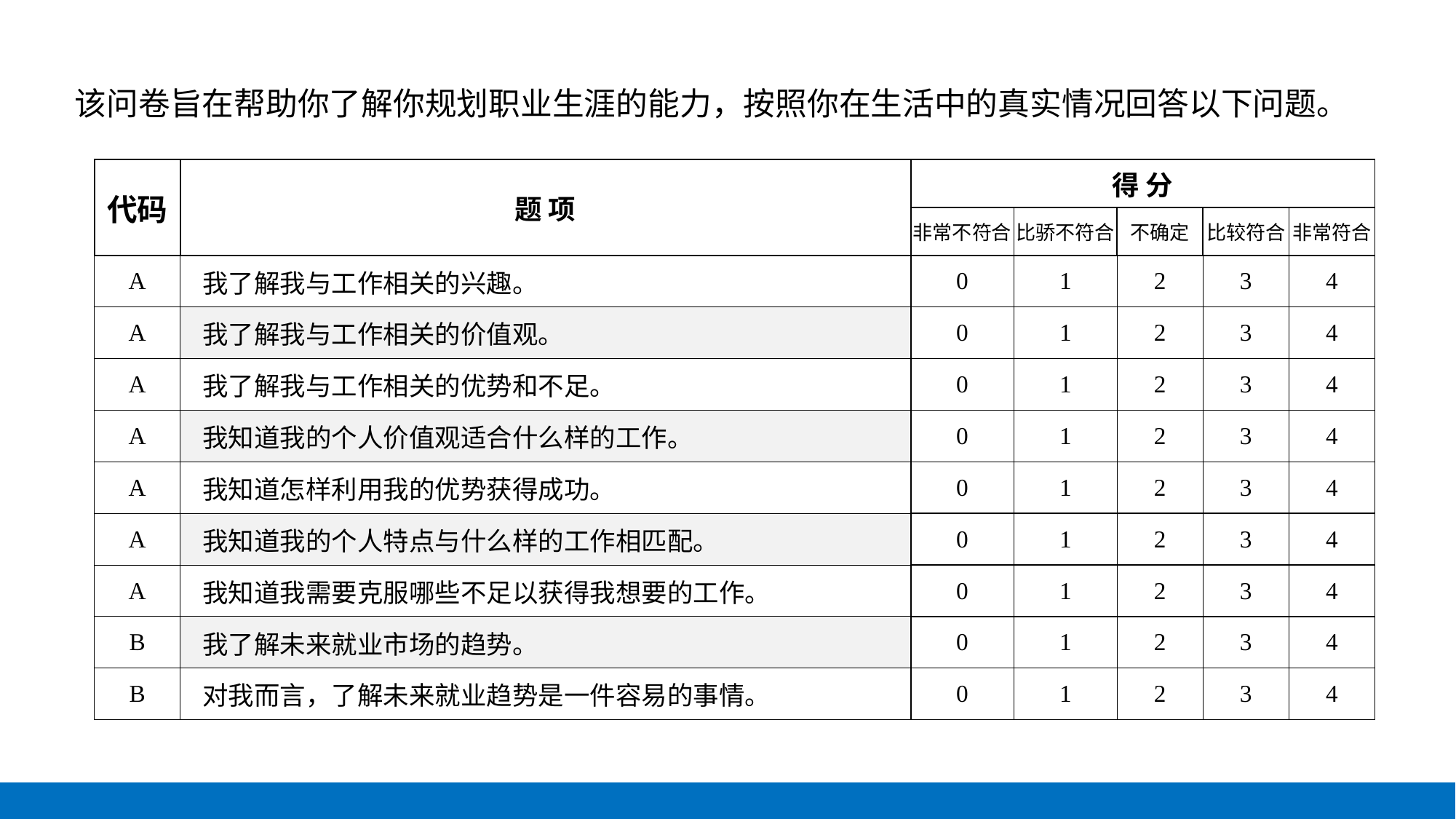

该问卷旨在帮助你了解你规划职业生涯的能力，按照你在生活中的真实情况回答以下问题。
| 代码 | 题 项 | 得 分 |  |  |  |  |
| --- | --- | --- | --- | --- | --- | --- |
|  |  | 非常不符合 | 比骄不符合 | 不确定 | 比较符合 | 非常符合 |
| A | 我了解我与工作相关的兴趣。 | 0 | 1 | 2 | 3 | 4 |
| A | 我了解我与工作相关的价值观。 | 0 | 1 | 2 | 3 | 4 |
| A | 我了解我与工作相关的优势和不足。 | 0 | 1 | 2 | 3 | 4 |
| A | 我知道我的个人价值观适合什么样的工作。 | 0 | 1 | 2 | 3 | 4 |
| A | 我知道怎样利用我的优势获得成功。 | 0 | 1 | 2 | 3 | 4 |
| A | 我知道我的个人特点与什么样的工作相匹配。 | 0 | 1 | 2 | 3 | 4 |
| A | 我知道我需要克服哪些不足以获得我想要的工作。 | 0 | 1 | 2 | 3 | 4 |
| B | 我了解未来就业市场的趋势。 | 0 | 1 | 2 | 3 | 4 |
| B | 对我而言，了解未来就业趋势是一件容易的事情。 | 0 | 1 | 2 | 3 | 4 |